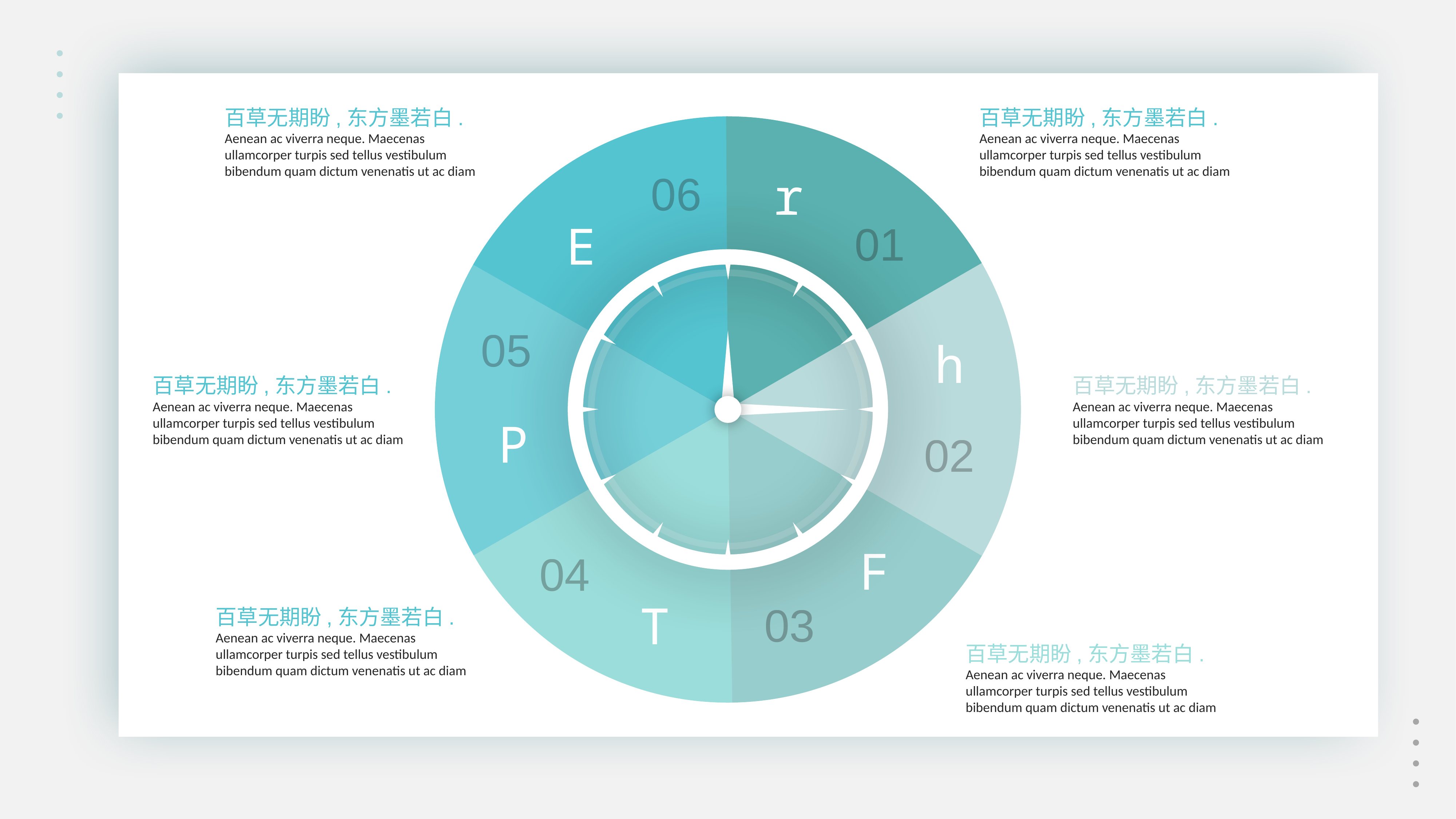

百草无期盼,东方墨若白.
Aenean ac viverra neque. Maecenas ullamcorper turpis sed tellus vestibulum bibendum quam dictum venenatis ut ac diam
百草无期盼,东方墨若白.
Aenean ac viverra neque. Maecenas ullamcorper turpis sed tellus vestibulum bibendum quam dictum venenatis ut ac diam

F
03

h
02

04
T

05
P

06
E

r
01

百草无期盼,东方墨若白.
Aenean ac viverra neque. Maecenas ullamcorper turpis sed tellus vestibulum bibendum quam dictum venenatis ut ac diam
百草无期盼,东方墨若白.
Aenean ac viverra neque. Maecenas ullamcorper turpis sed tellus vestibulum bibendum quam dictum venenatis ut ac diam

百草无期盼,东方墨若白.
Aenean ac viverra neque. Maecenas ullamcorper turpis sed tellus vestibulum bibendum quam dictum venenatis ut ac diam
百草无期盼,东方墨若白.
Aenean ac viverra neque. Maecenas ullamcorper turpis sed tellus vestibulum bibendum quam dictum venenatis ut ac diam